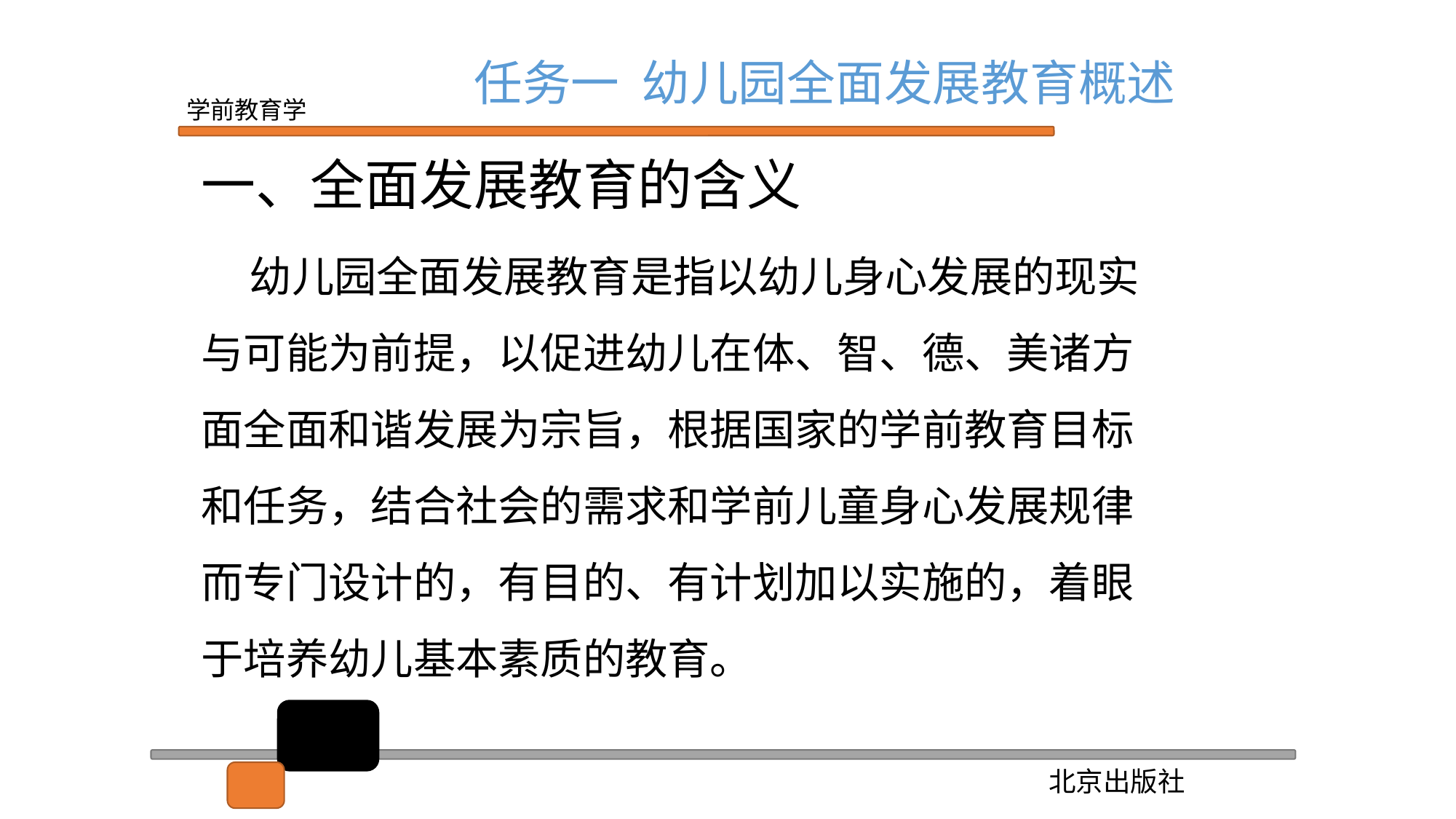

任务一  幼儿园全面发展教育概述
一、全面发展教育的含义
    幼儿园全面发展教育是指以幼儿身心发展的现实与可能为前提，以促进幼儿在体、智、德、美诸方面全面和谐发展为宗旨，根据国家的学前教育目标和任务，结合社会的需求和学前儿童身心发展规律而专门设计的，有目的、有计划加以实施的，着眼于培养幼儿基本素质的教育。